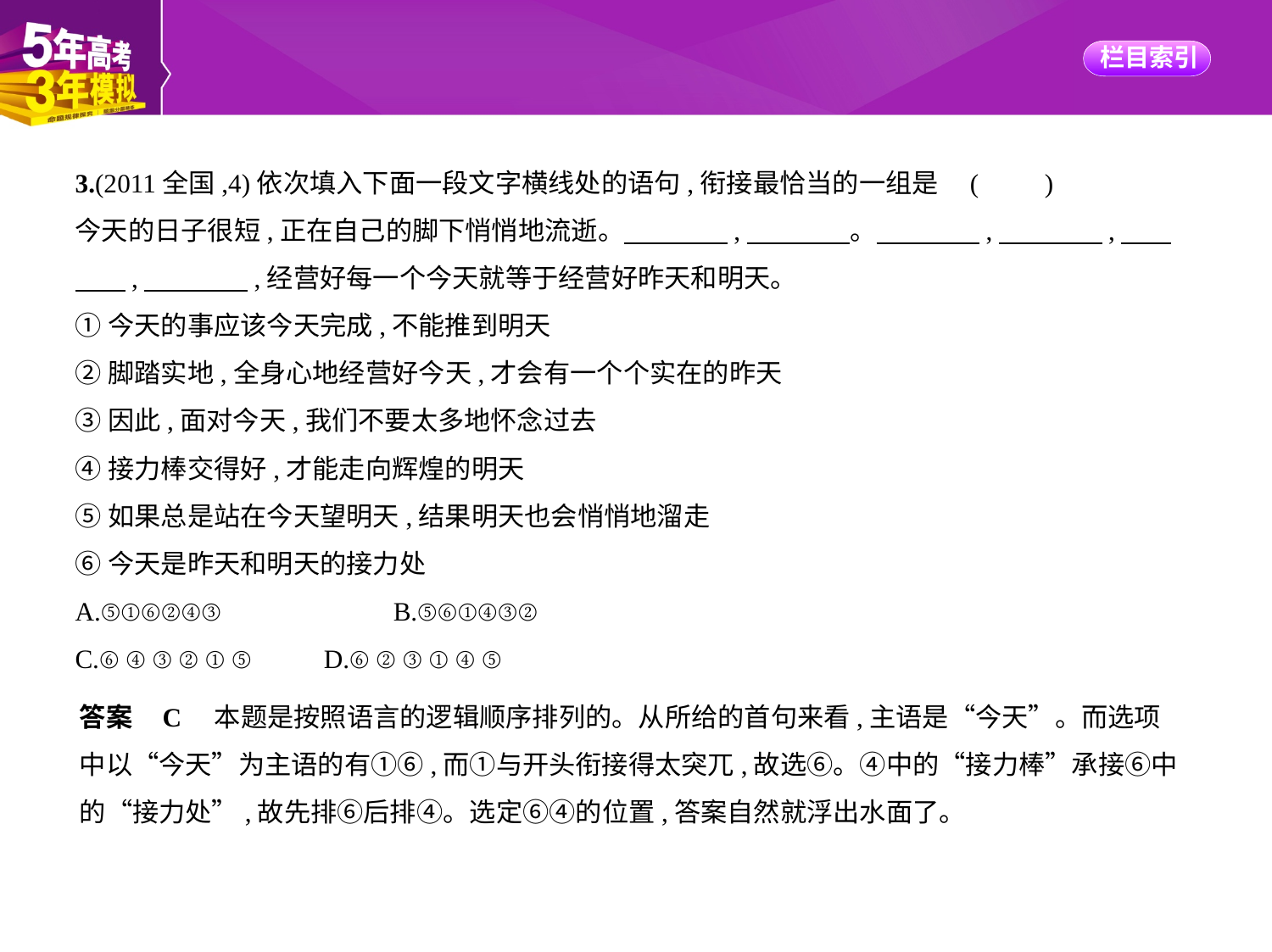

3.(2011全国,4)依次填入下面一段文字横线处的语句,衔接最恰当的一组是 (　　)
今天的日子很短,正在自己的脚下悄悄地流逝。　　　    ,　　　    。　　　    ,　　　    ,　    
　    ,　　　    ,经营好每一个今天就等于经营好昨天和明天。
①今天的事应该今天完成,不能推到明天
②脚踏实地,全身心地经营好今天,才会有一个个实在的昨天
③因此,面对今天,我们不要太多地怀念过去
④接力棒交得好,才能走向辉煌的明天
⑤如果总是站在今天望明天,结果明天也会悄悄地溜走
⑥今天是昨天和明天的接力处
A.⑤①⑥②④③　　　　　　B.⑤⑥①④③②
C.⑥④③②①⑤　　D.⑥②③①④⑤
答案    C　本题是按照语言的逻辑顺序排列的。从所给的首句来看,主语是“今天”。而选项
中以“今天”为主语的有①⑥,而①与开头衔接得太突兀,故选⑥。④中的“接力棒”承接⑥中
的“接力处”,故先排⑥后排④。选定⑥④的位置,答案自然就浮出水面了。